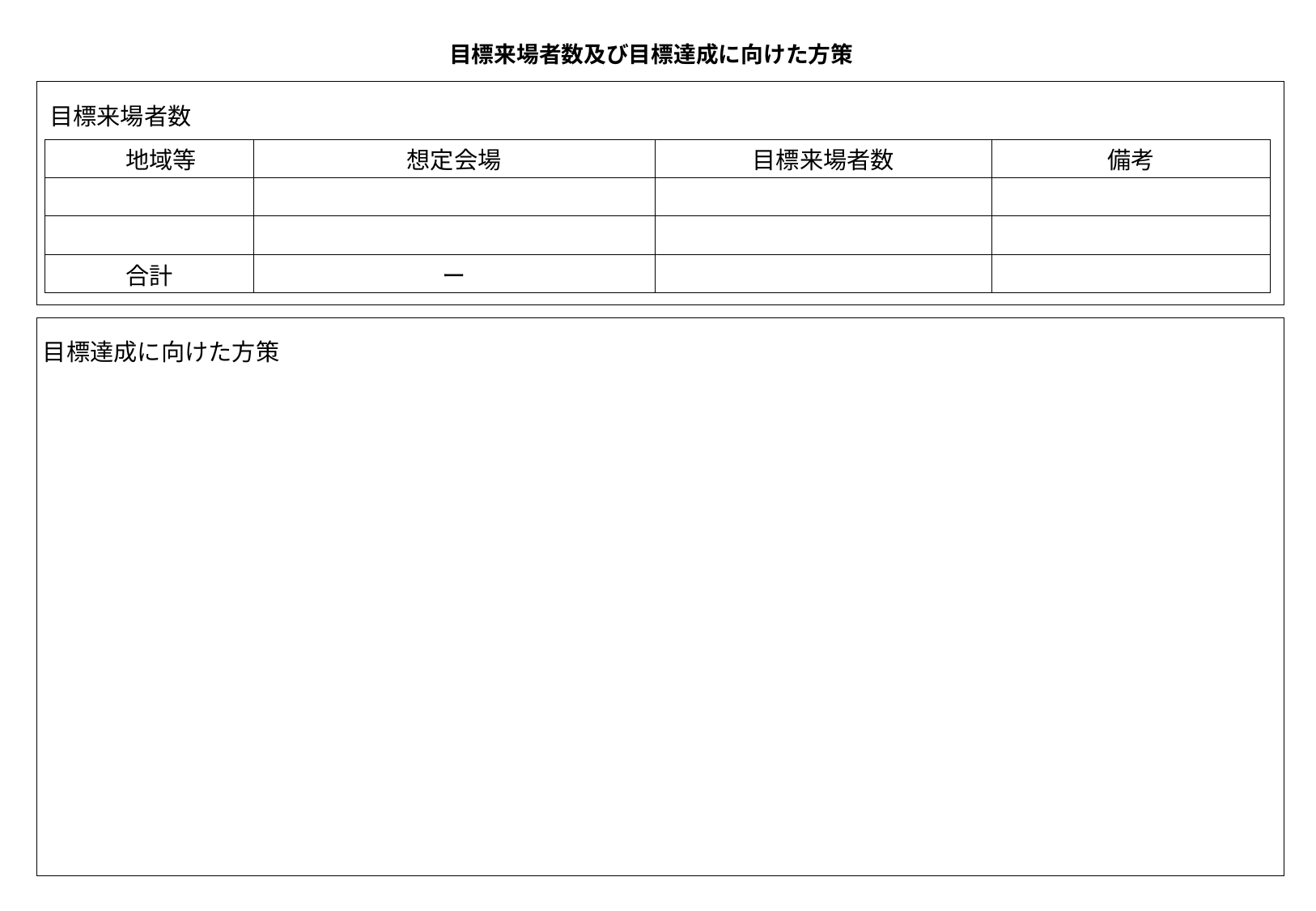

目標来場者数及び目標達成に向けた方策

目標来場者数
| 地域等 | 想定会場 | 目標来場者数 | 備考 |
| --- | --- | --- | --- |
|  |  |  |  |
|  |  |  |  |
| 合計 | ー |  |  |

目標達成に向けた方策